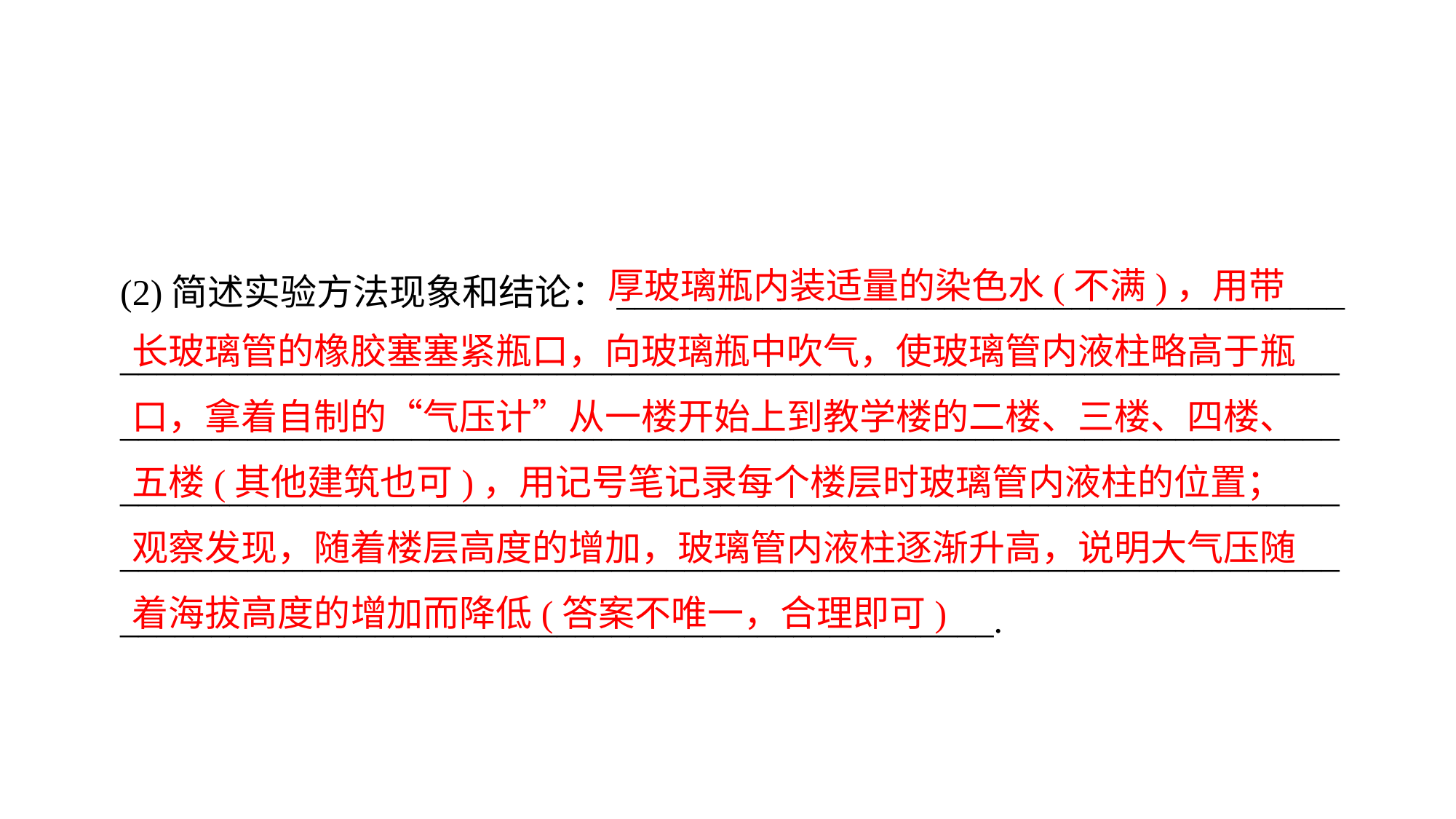

厚玻璃瓶内装适量的染色水(不满)，用带长玻璃管的橡胶塞塞紧瓶口，向玻璃瓶中吹气，使玻璃管内液柱略高于瓶口，拿着自制的“气压计”从一楼开始上到教学楼的二楼、三楼、四楼、五楼(其他建筑也可)，用记号笔记录每个楼层时玻璃管内液柱的位置；观察发现，随着楼层高度的增加，玻璃管内液柱逐渐升高，说明大气压随着海拔高度的增加而降低(答案不唯一，合理即可)
(2)简述实验方法现象和结论：________________________________________
____________________________________________________________________________________________________________________________________________________________________________________________________________________________________________________________________________________________________________________________.